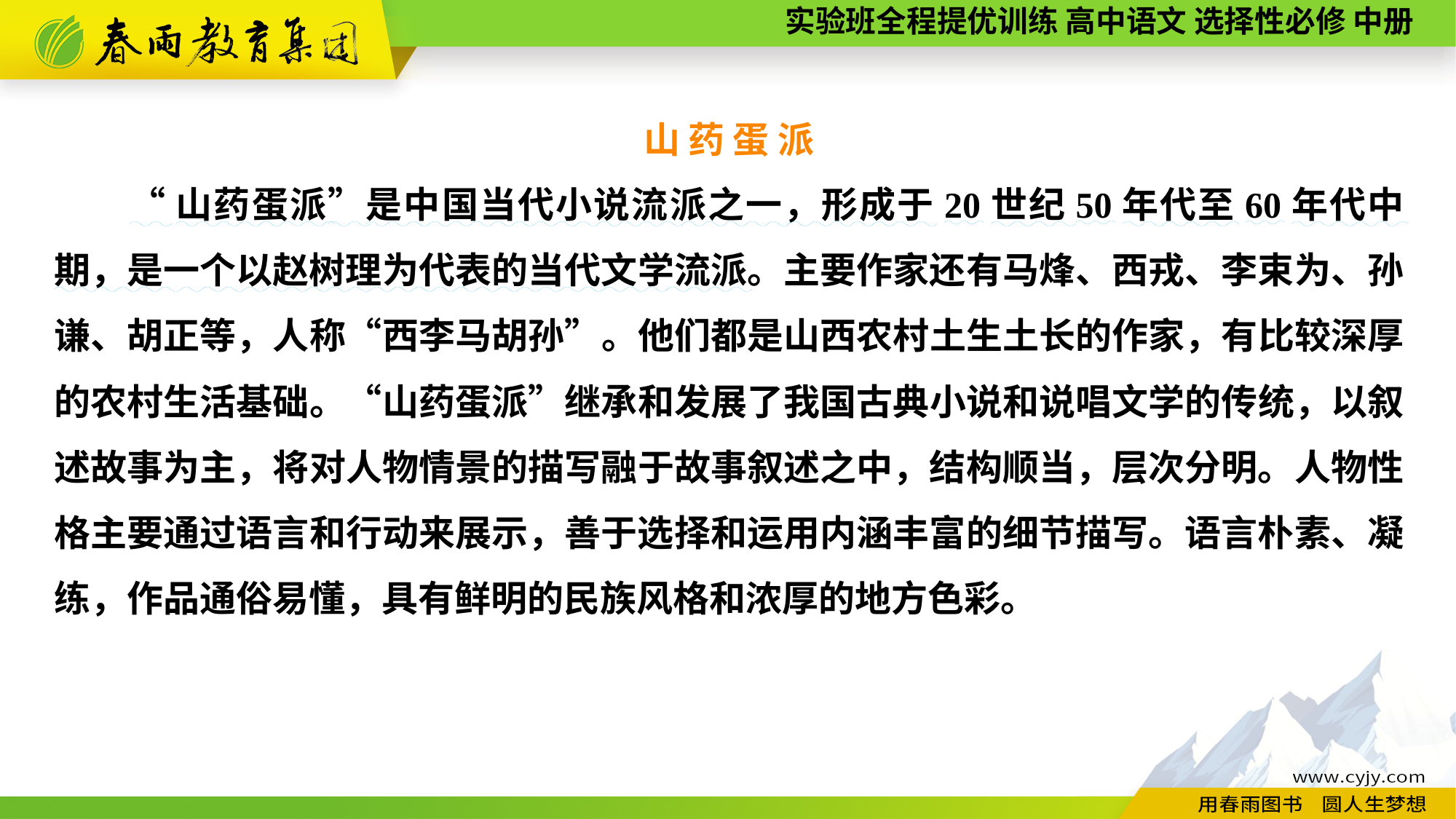

山 药 蛋 派
“山药蛋派”是中国当代小说流派之一，形成于20世纪50年代至60年代中期，是一个以赵树理为代表的当代文学流派。主要作家还有马烽、西戎、李束为、孙谦、胡正等，人称“西李马胡孙”。他们都是山西农村土生土长的作家，有比较深厚的农村生活基础。“山药蛋派”继承和发展了我国古典小说和说唱文学的传统，以叙述故事为主，将对人物情景的描写融于故事叙述之中，结构顺当，层次分明。人物性格主要通过语言和行动来展示，善于选择和运用内涵丰富的细节描写。语言朴素、凝练，作品通俗易懂，具有鲜明的民族风格和浓厚的地方色彩。